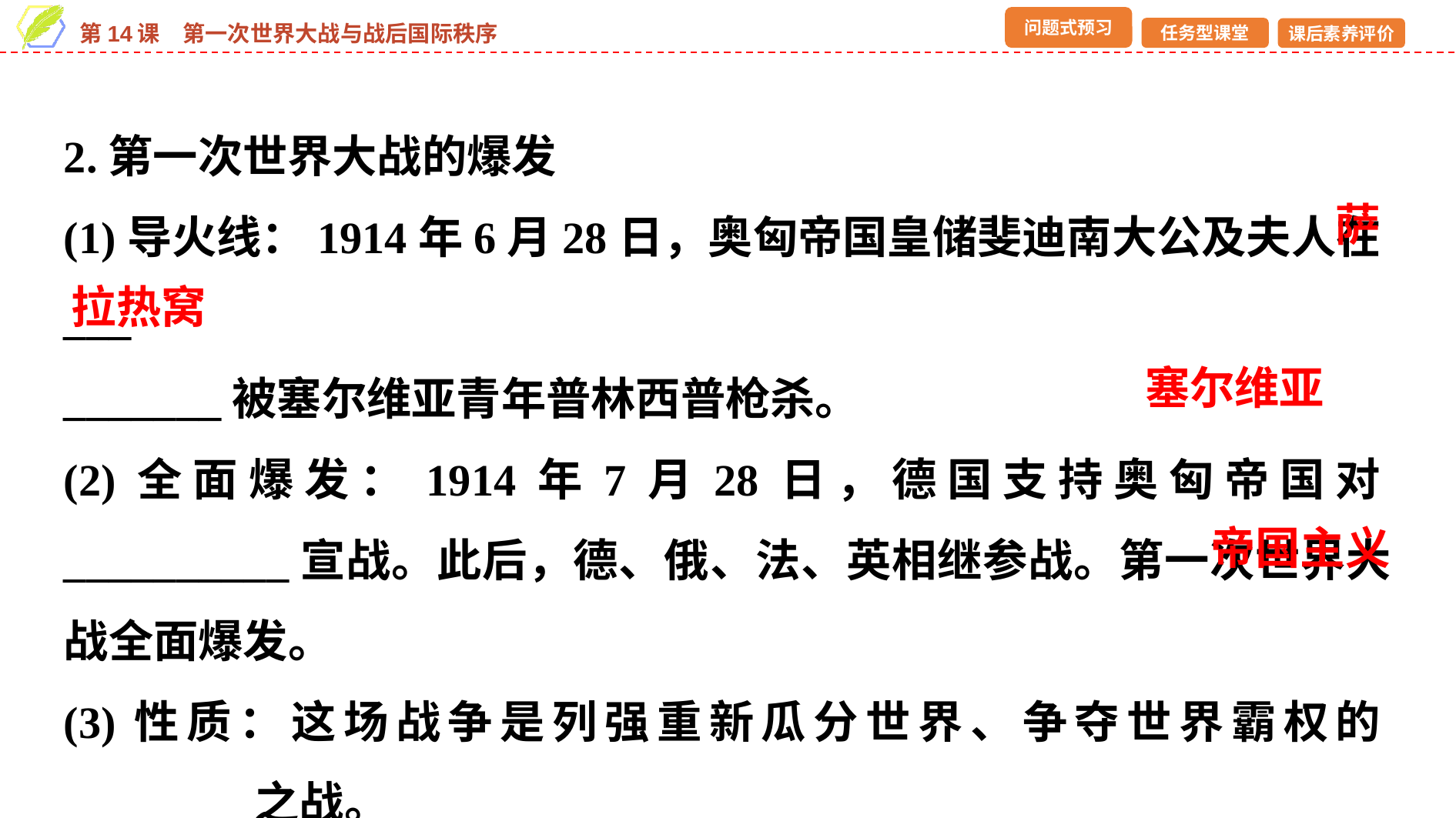

2.第一次世界大战的爆发
(1)导火线：1914年6月28日，奥匈帝国皇储斐迪南大公及夫人在___
_______被塞尔维亚青年普林西普枪杀。
(2)全面爆发：1914年7月28日，德国支持奥匈帝国对__________宣战。此后，德、俄、法、英相继参战。第一次世界大战全面爆发。
(3)性质：这场战争是列强重新瓜分世界、争夺世界霸权的________之战。
萨
拉热窝
塞尔维亚
帝国主义